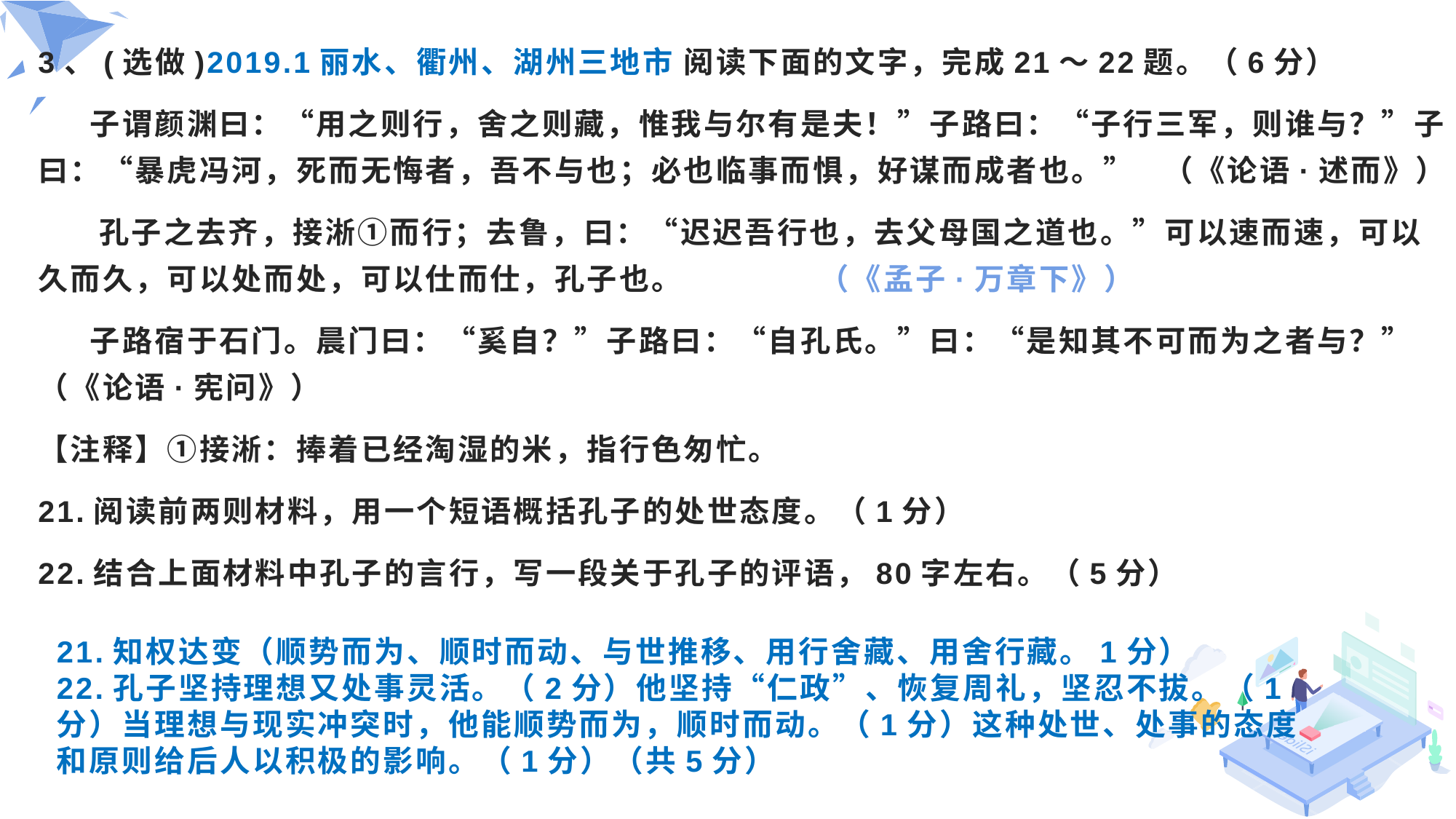

3、(选做)2019.1丽水、衢州、湖州三地市 阅读下面的文字，完成21～22题。（6分）
     子谓颜渊曰：“用之则行，舍之则藏，惟我与尔有是夫！”子路曰：“子行三军，则谁与？”子曰：“暴虎冯河，死而无悔者，吾不与也；必也临事而惧，好谋而成者也。”   （《论语·述而》）
      孔子之去齐，接淅①而行；去鲁，曰：“迟迟吾行也，去父母国之道也。”可以速而速，可以久而久，可以处而处，可以仕而仕，孔子也。               （《孟子·万章下》）
     子路宿于石门。晨门曰：“奚自？”子路曰：“自孔氏。”曰：“是知其不可而为之者与？”（《论语·宪问》）
【注释】①接淅：捧着已经淘湿的米，指行色匆忙。
21.阅读前两则材料，用一个短语概括孔子的处世态度。（1分）
22.结合上面材料中孔子的言行，写一段关于孔子的评语，80字左右。（5分）
21.知权达变（顺势而为、顺时而动、与世推移、用行舍藏、用舍行藏。1分）
22.孔子坚持理想又处事灵活。（2分）他坚持“仁政”、恢复周礼，坚忍不拔。（1分）当理想与现实冲突时，他能顺势而为，顺时而动。（1分）这种处世、处事的态度和原则给后人以积极的影响。（1分）（共5分）